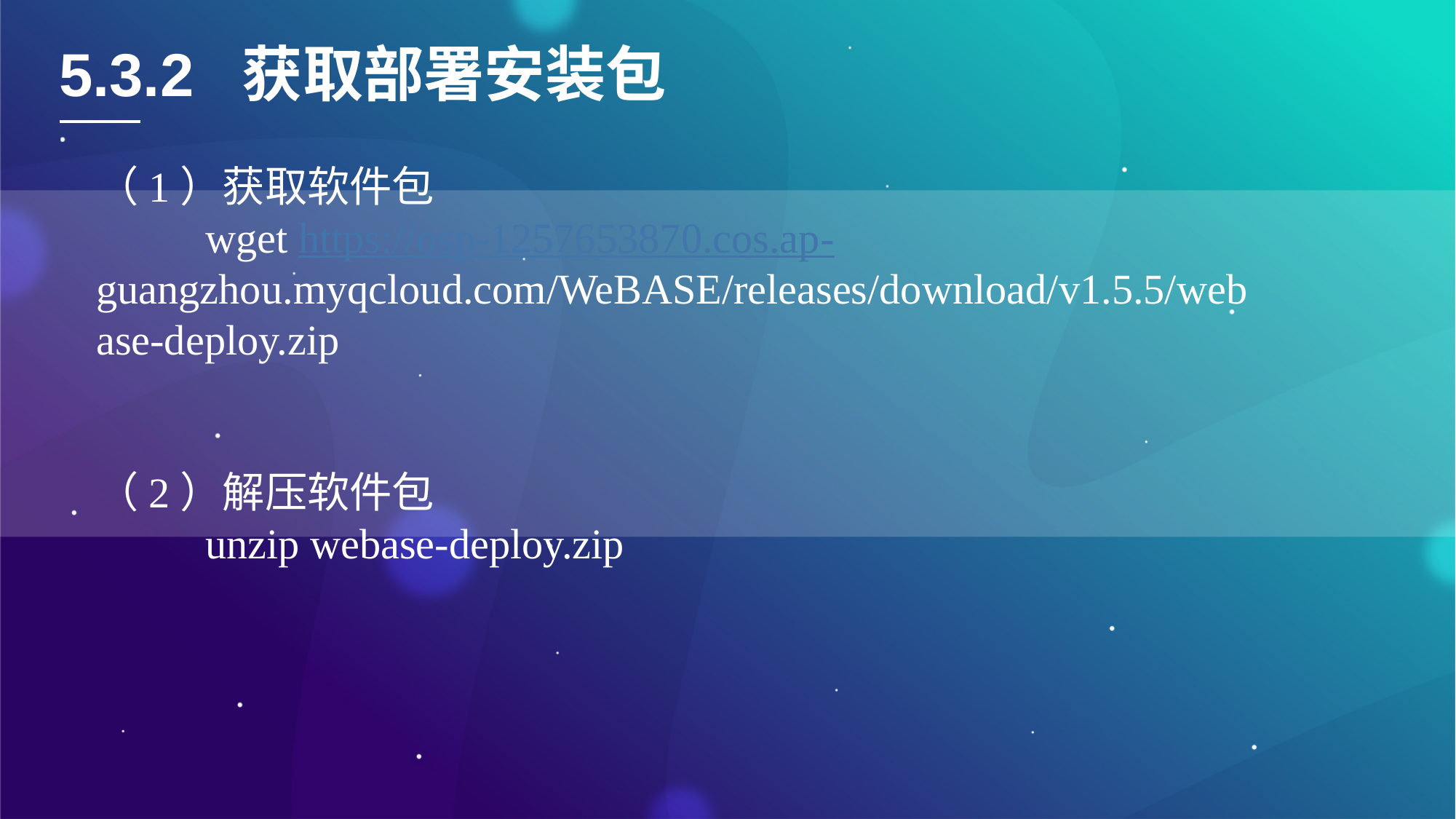

5.3.2  获取部署安装包
（1）获取软件包
	wget https://osp-1257653870.cos.ap-	guangzhou.myqcloud.com/WeBASE/releases/download/v1.5.5/web	ase-deploy.zip

（2）解压软件包
	unzip webase-deploy.zip